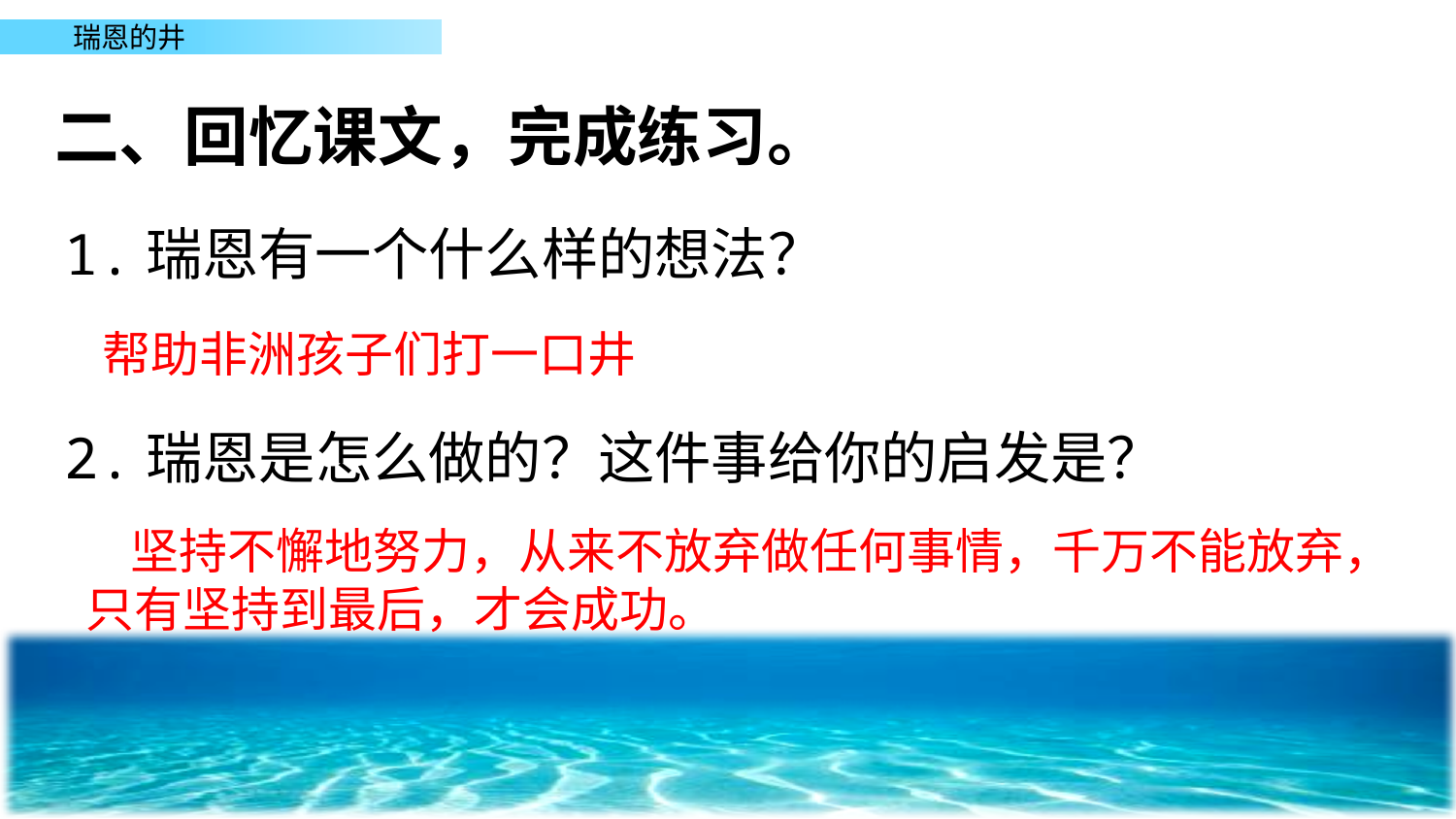

二、回忆课文，完成练习。
1.瑞恩有一个什么样的想法？

2.瑞恩是怎么做的？这件事给你的启发是？
帮助非洲孩子们打一口井
   坚持不懈地努力，从来不放弃做任何事情，千万不能放弃，只有坚持到最后，才会成功。